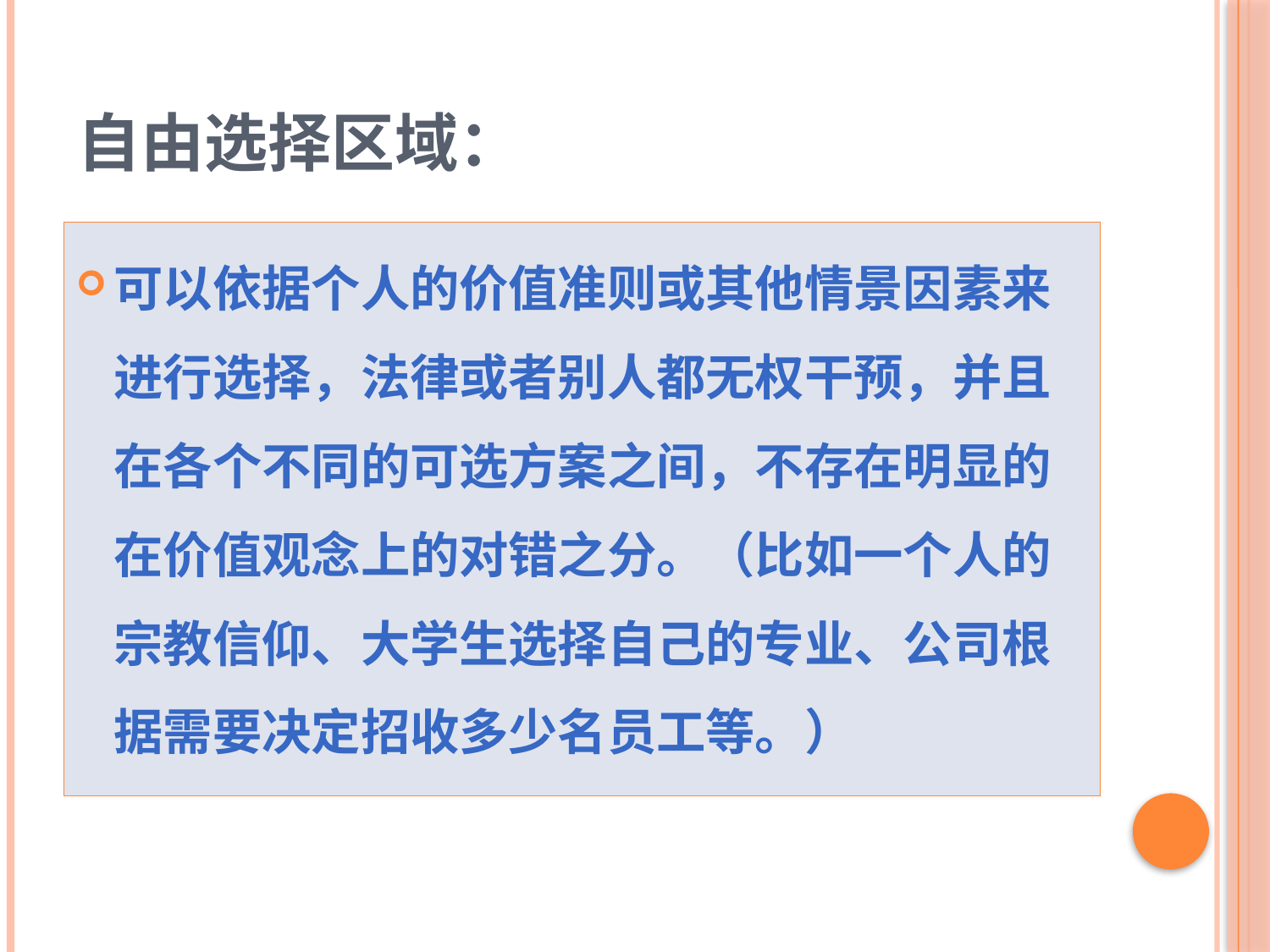

# 自由选择区域：
可以依据个人的价值准则或其他情景因素来进行选择，法律或者别人都无权干预，并且在各个不同的可选方案之间，不存在明显的在价值观念上的对错之分。（比如一个人的宗教信仰、大学生选择自己的专业、公司根据需要决定招收多少名员工等。）